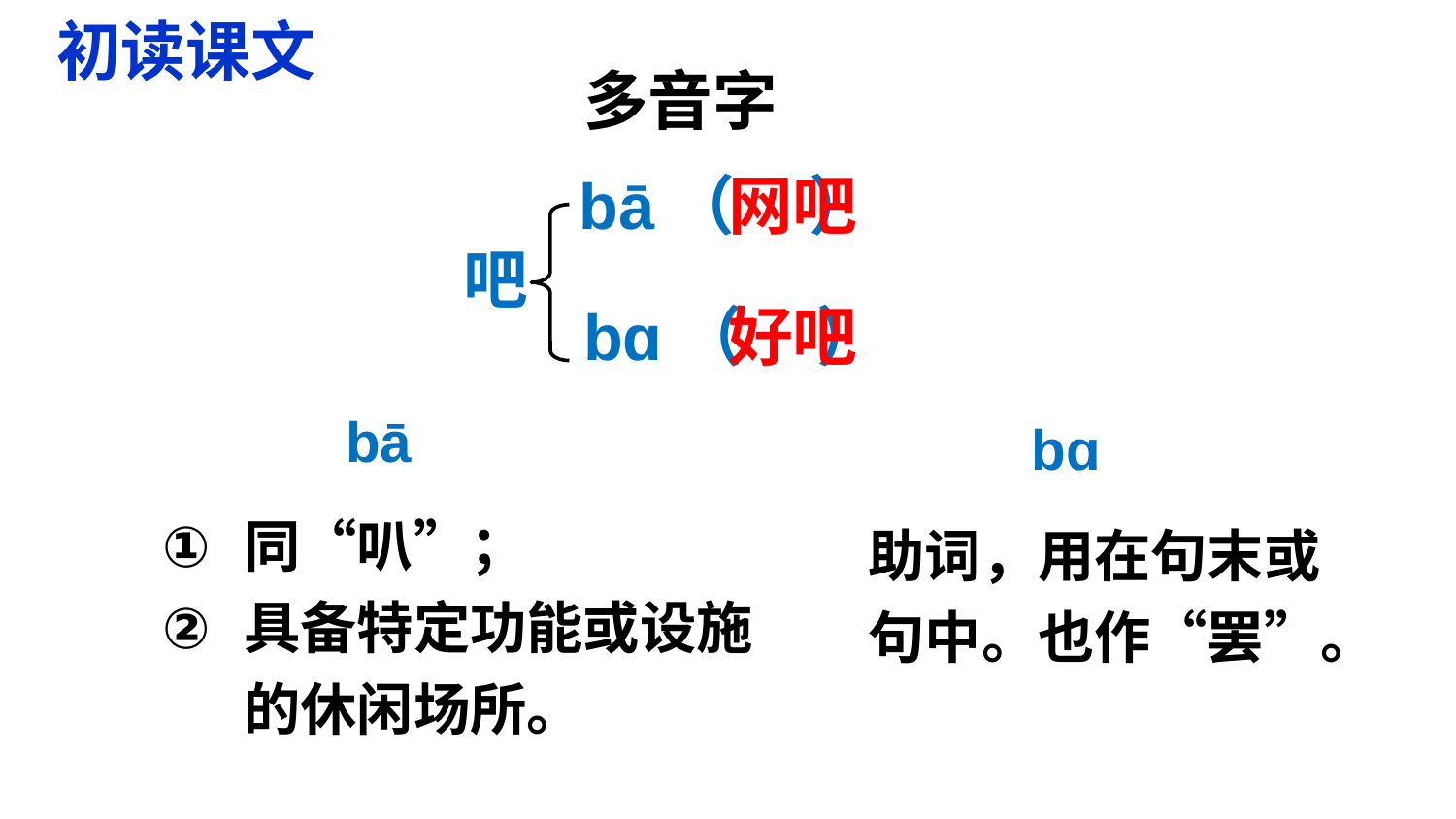

初读课文
多音字
bā（     ）
网吧

吧
bɑ（     ）
好吧
bā
bɑ
同“叭”；
具备特定功能或设施的休闲场所。
助词，用在句末或句中。也作“罢”。